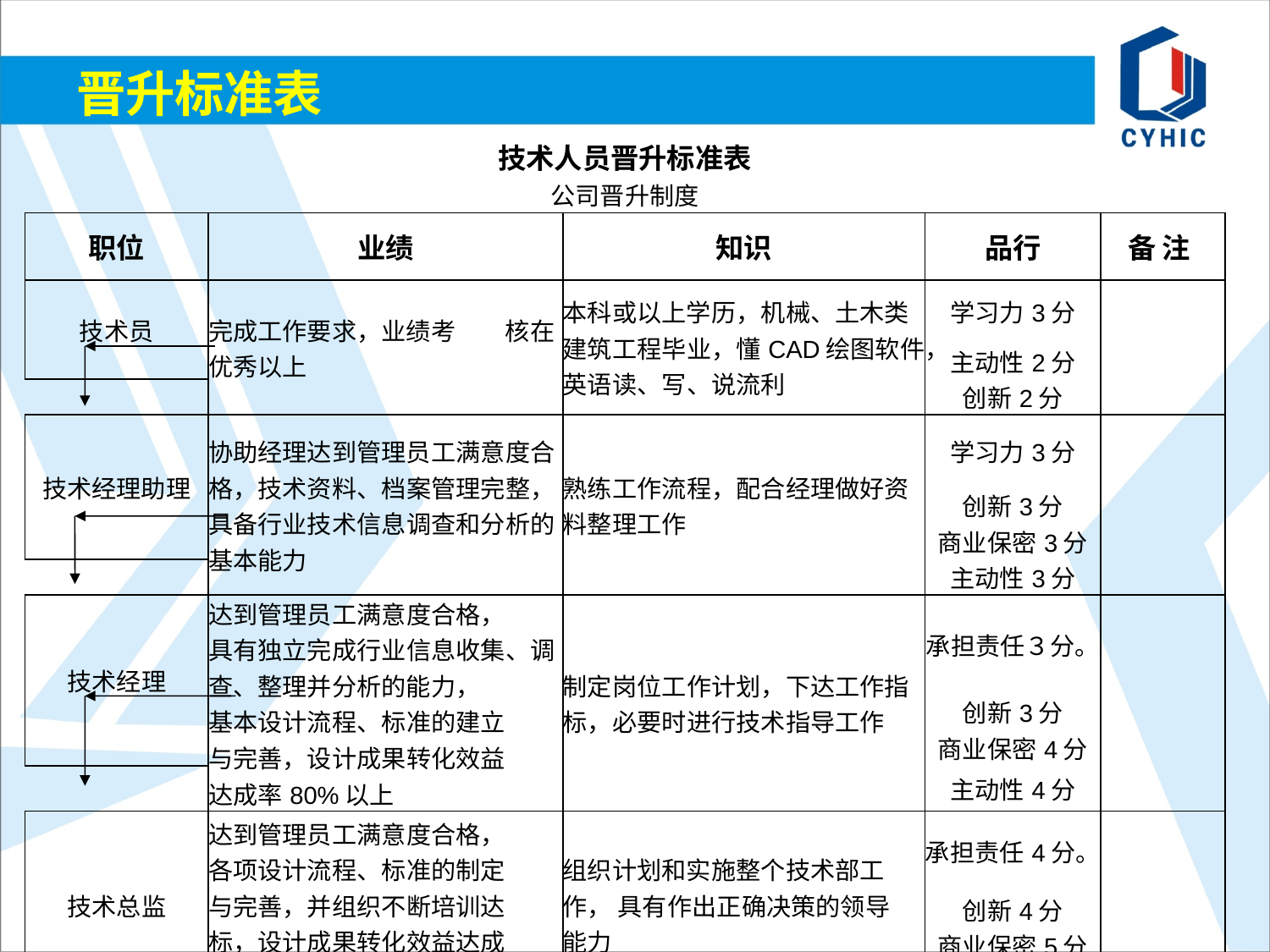

# 晋升标准表
| 技术人员晋升标准表 |  |  |  |  |
| --- | --- | --- | --- | --- |
| 公司晋升制度 |  |  |  |  |
| 职位 | 业绩 | 知识 | 品行 | 备 注 |
| 技术员 | 完成工作要求，业绩考 核在优秀以上 | 本科或以上学历，机械、土木类建筑工程毕业，懂CAD绘图软件，英语读、写、说流利 | 学习力3分 |  |
|  |  |  | 主动性2分 |  |
|  |  |  | 创新2分 |  |
| 技术经理助理 | 协助经理达到管理员工满意度合格，技术资料、档案管理完整，具备行业技术信息调查和分析的基本能力 | 熟练工作流程，配合经理做好资料整理工作 | 学习力3分 |  |
|  |  |  | 创新3分 |  |
|  |  |  | 商业保密3分 |  |
|  |  |  | 主动性3分 |  |
| 技术经理 | 达到管理员工满意度合格， 具有独立完成行业信息收集、调查、整理并分析的能力， 基本设计流程、标准的建立 与完善，设计成果转化效益 达成率80%以上 | 制定岗位工作计划，下达工作指标，必要时进行技术指导工作 | 承担责任３分。 |  |
|  |  |  | 创新3分 |  |
|  |  |  | 商业保密4分 |  |
|  |  |  | 主动性4分 |  |
| 技术总监 | 达到管理员工满意度合格， 各项设计流程、标准的制定 与完善，并组织不断培训达 标，设计成果转化效益达成 率95%以上 | 组织计划和实施整个技术部工 作， 具有作出正确决策的领导 能力 | 承担责任4分。 |  |
|  |  |  | 创新4分 |  |
|  |  |  | 商业保密5分 |  |
|  |  |  | 主动性5分 |  |